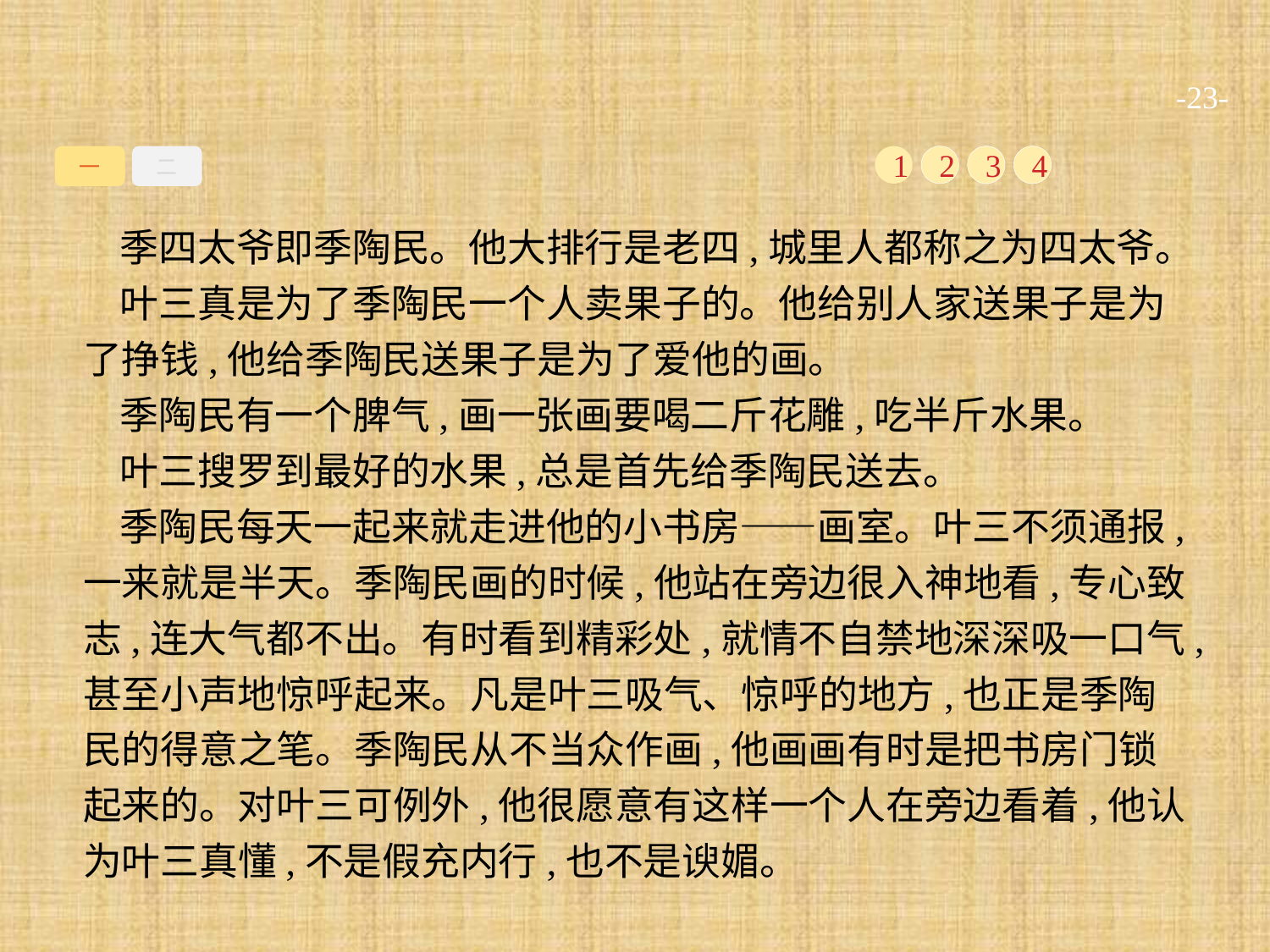

-23-
一
二
1
2
3
4
季四太爷即季陶民。他大排行是老四,城里人都称之为四太爷。
叶三真是为了季陶民一个人卖果子的。他给别人家送果子是为了挣钱,他给季陶民送果子是为了爱他的画。
季陶民有一个脾气,画一张画要喝二斤花雕,吃半斤水果。
叶三搜罗到最好的水果,总是首先给季陶民送去。
季陶民每天一起来就走进他的小书房——画室。叶三不须通报,一来就是半天。季陶民画的时候,他站在旁边很入神地看,专心致志,连大气都不出。有时看到精彩处,就情不自禁地深深吸一口气,甚至小声地惊呼起来。凡是叶三吸气、惊呼的地方,也正是季陶民的得意之笔。季陶民从不当众作画,他画画有时是把书房门锁起来的。对叶三可例外,他很愿意有这样一个人在旁边看着,他认为叶三真懂,不是假充内行,也不是谀媚。